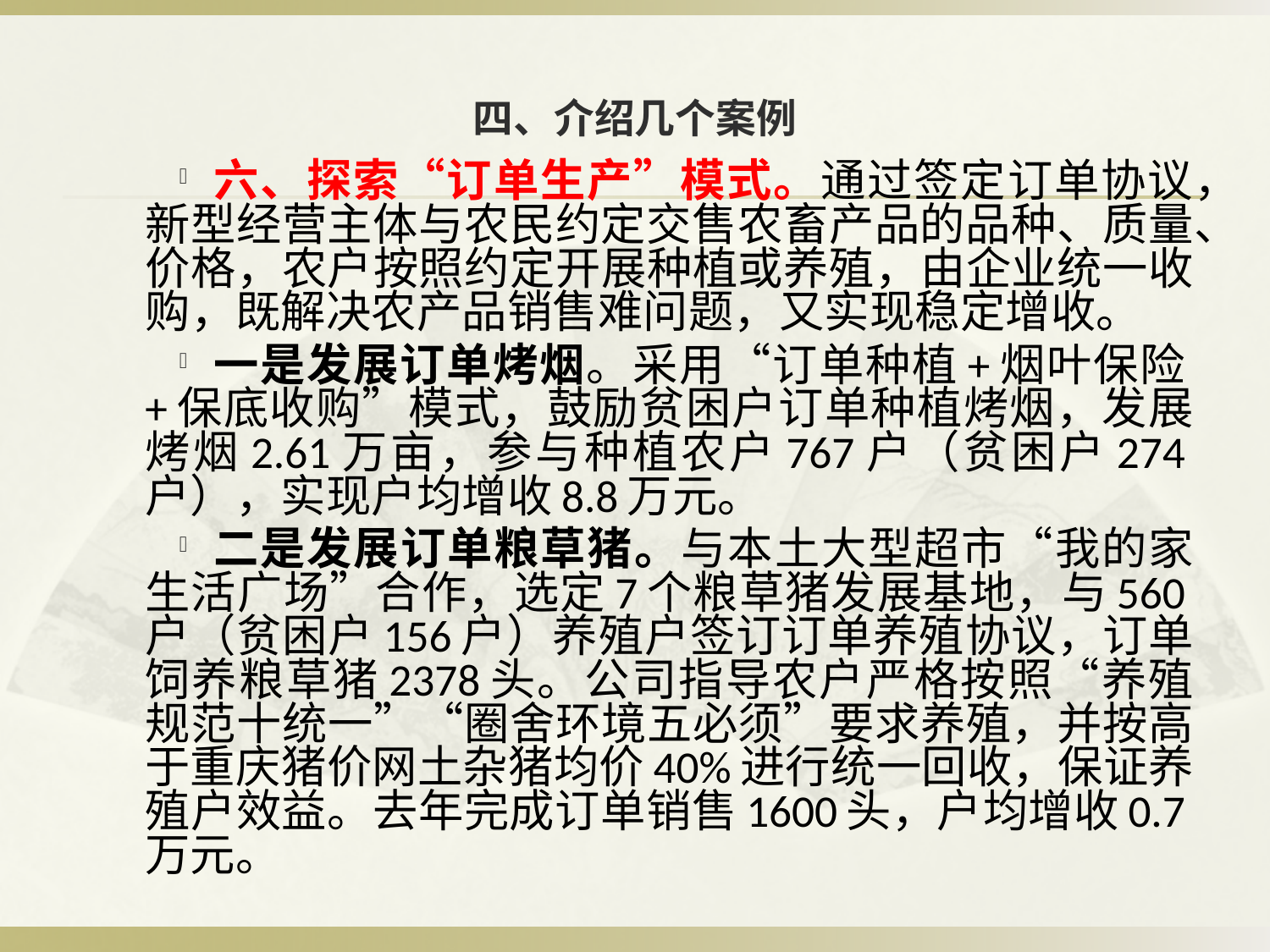

# 四、介绍几个案例
六、探索“订单生产”模式。通过签定订单协议，新型经营主体与农民约定交售农畜产品的品种、质量、价格，农户按照约定开展种植或养殖，由企业统一收购，既解决农产品销售难问题，又实现稳定增收。
一是发展订单烤烟。采用“订单种植+烟叶保险+保底收购”模式，鼓励贫困户订单种植烤烟，发展烤烟2.61万亩，参与种植农户767户（贫困户274户），实现户均增收8.8万元。
二是发展订单粮草猪。与本土大型超市“我的家生活广场”合作，选定7个粮草猪发展基地，与560户（贫困户156户）养殖户签订订单养殖协议，订单饲养粮草猪2378头。公司指导农户严格按照“养殖规范十统一”“圈舍环境五必须”要求养殖，并按高于重庆猪价网土杂猪均价40%进行统一回收，保证养殖户效益。去年完成订单销售1600头，户均增收0.7万元。